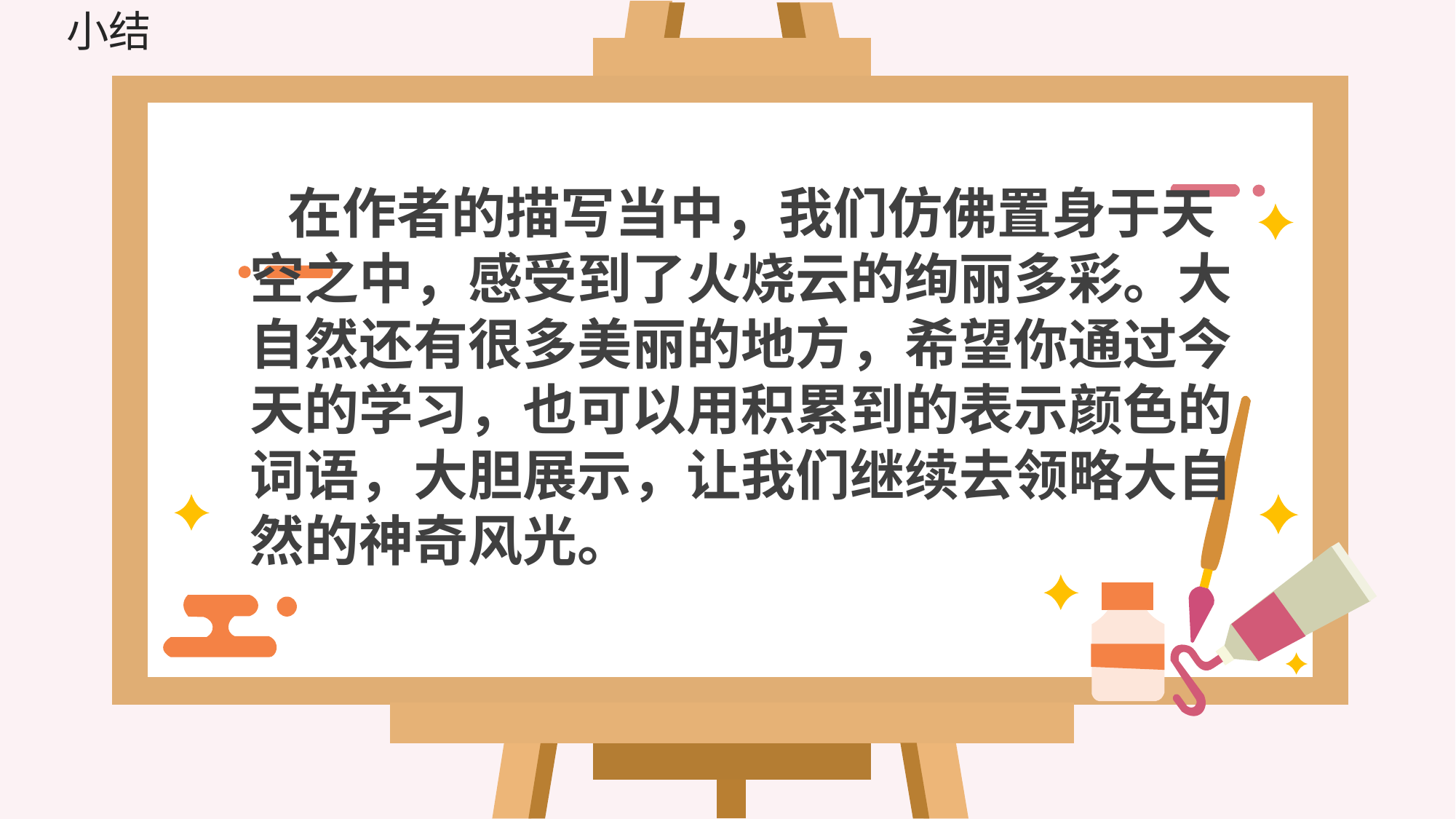

小结
  在作者的描写当中，我们仿佛置身于天空之中，感受到了火烧云的绚丽多彩。大自然还有很多美丽的地方，希望你通过今天的学习，也可以用积累到的表示颜色的词语，大胆展示，让我们继续去领略大自然的神奇风光。